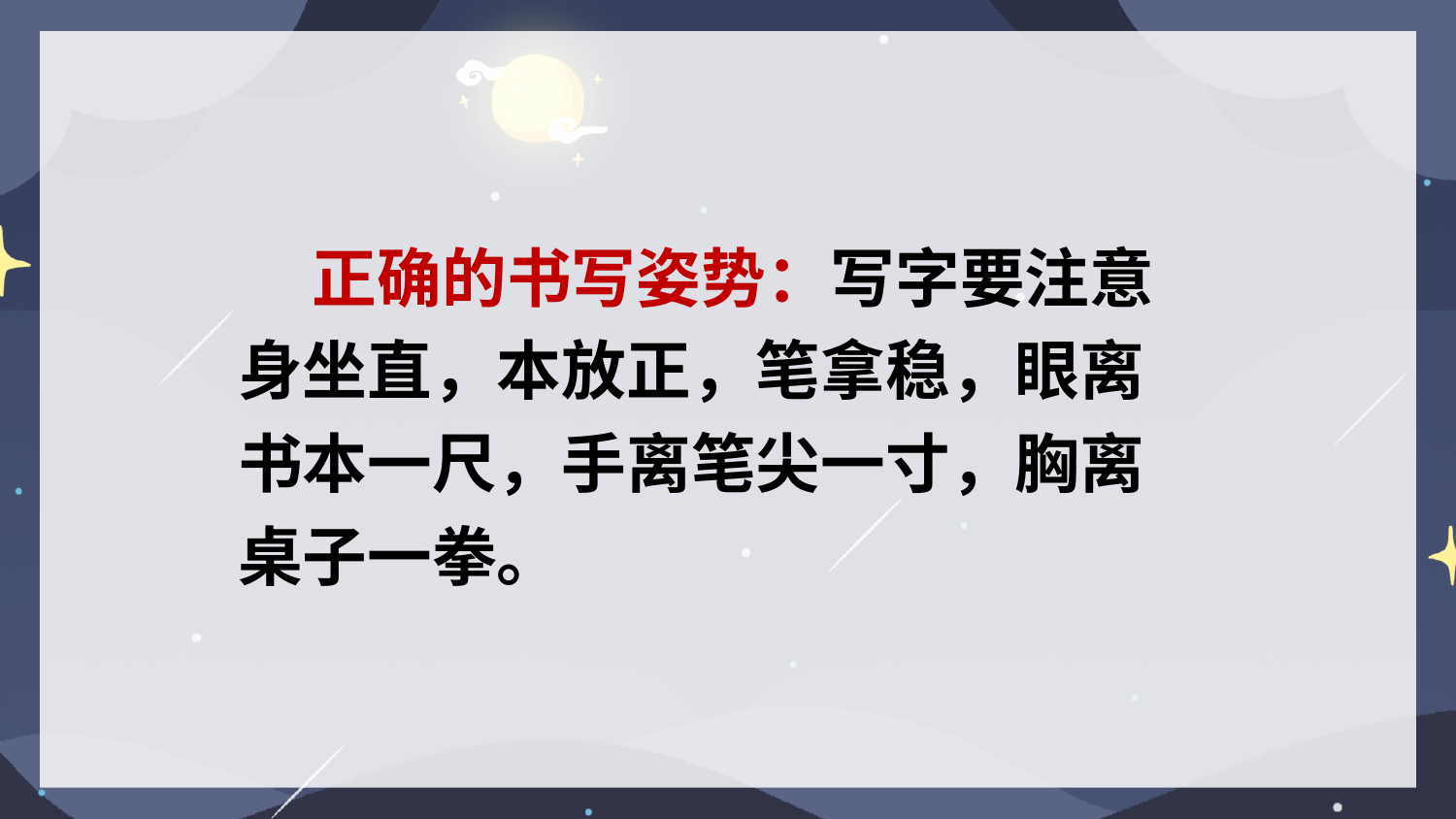

正确的书写姿势：写字要注意身坐直，本放正，笔拿稳，眼离书本一尺，手离笔尖一寸，胸离桌子一拳。